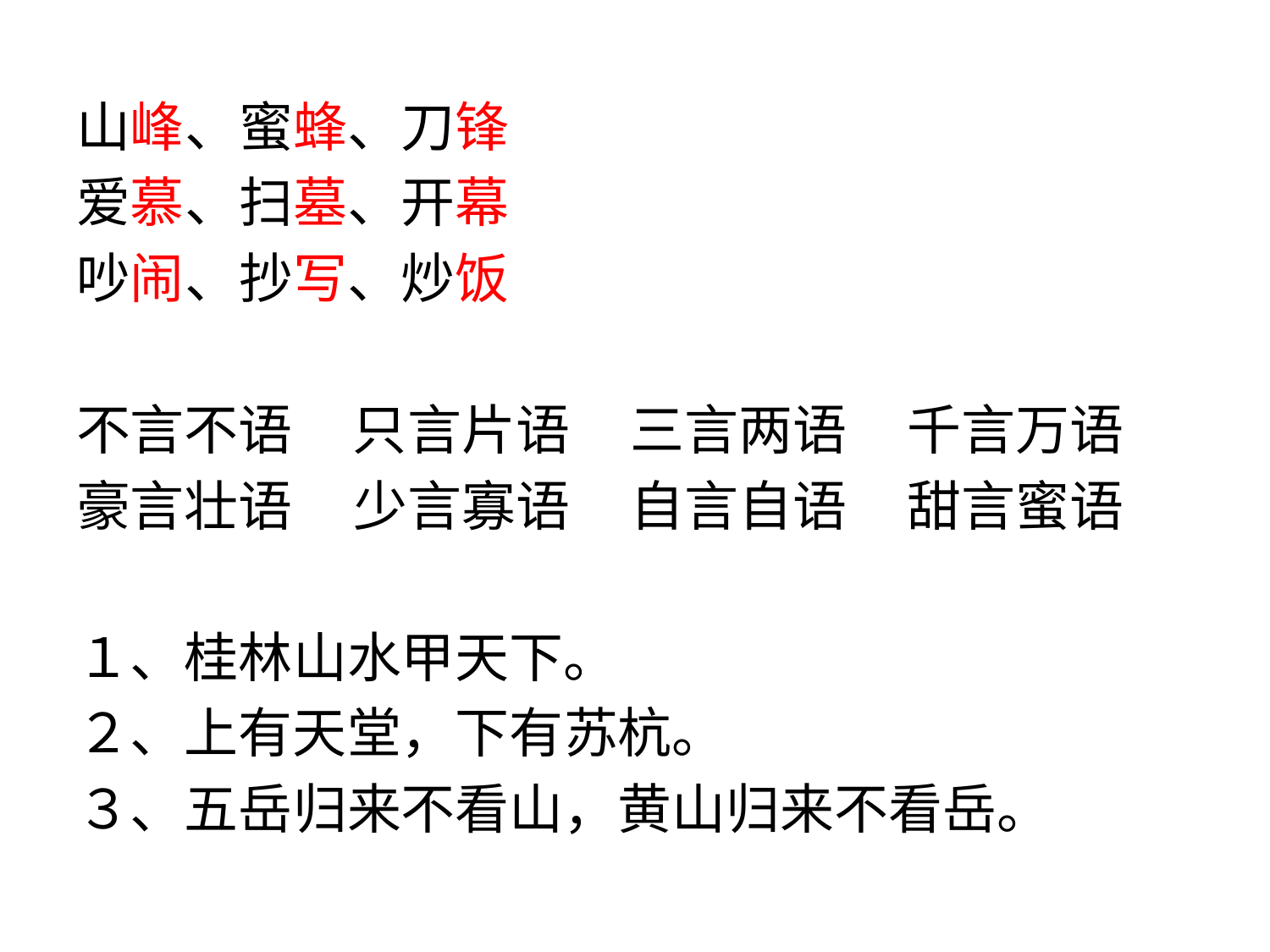

山峰、蜜蜂、刀锋
爱慕、扫墓、开幕
吵闹、抄写、炒饭

不言不语     只言片语     三言两语     千言万语
豪言壮语     少言寡语     自言自语     甜言蜜语

１、桂林山水甲天下。
２、上有天堂，下有苏杭。
３、五岳归来不看山，黄山归来不看岳。